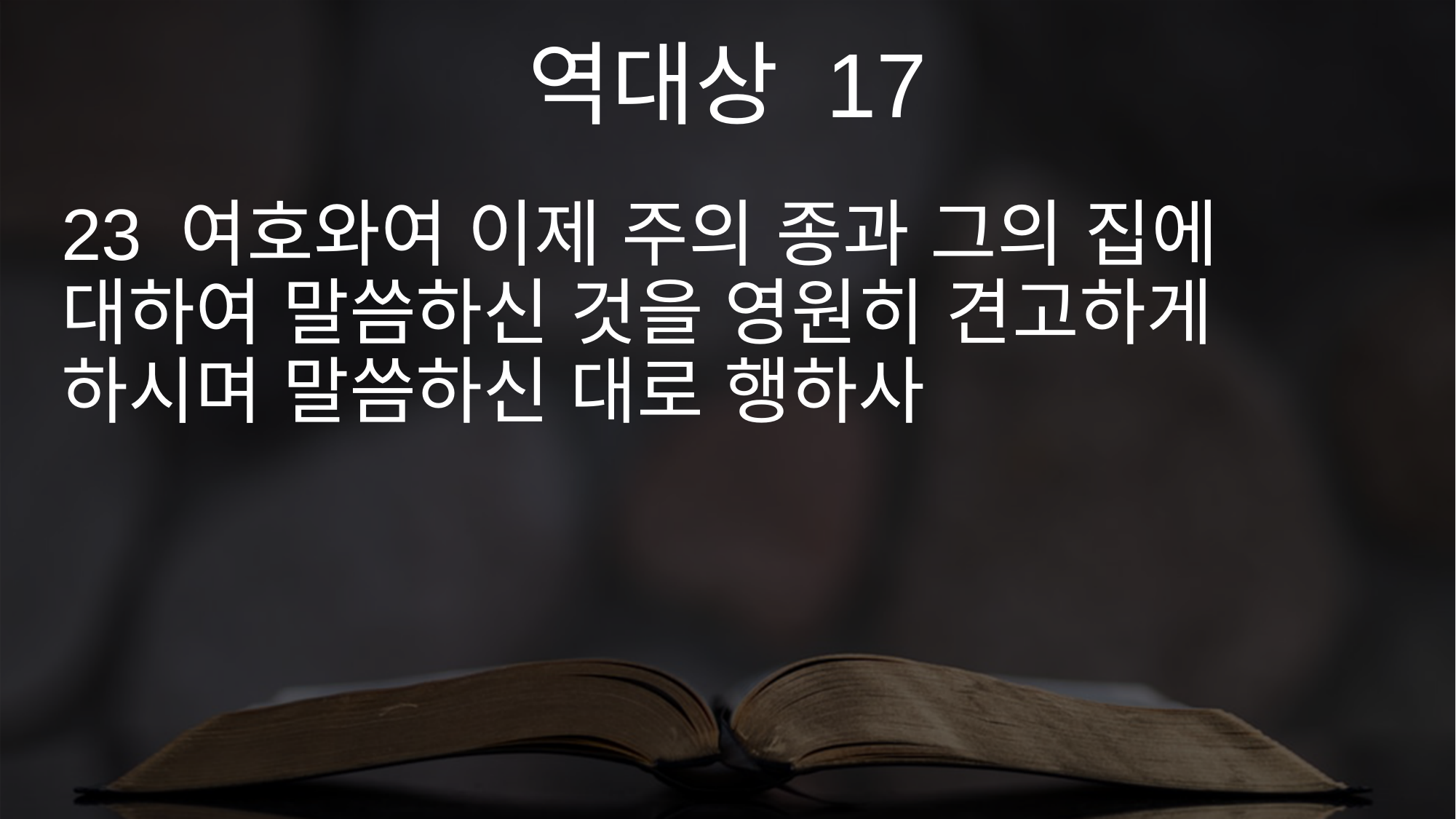

역대상 17
23 여호와여 이제 주의 종과 그의 집에 대하여 말씀하신 것을 영원히 견고하게 하시며 말씀하신 대로 행하사